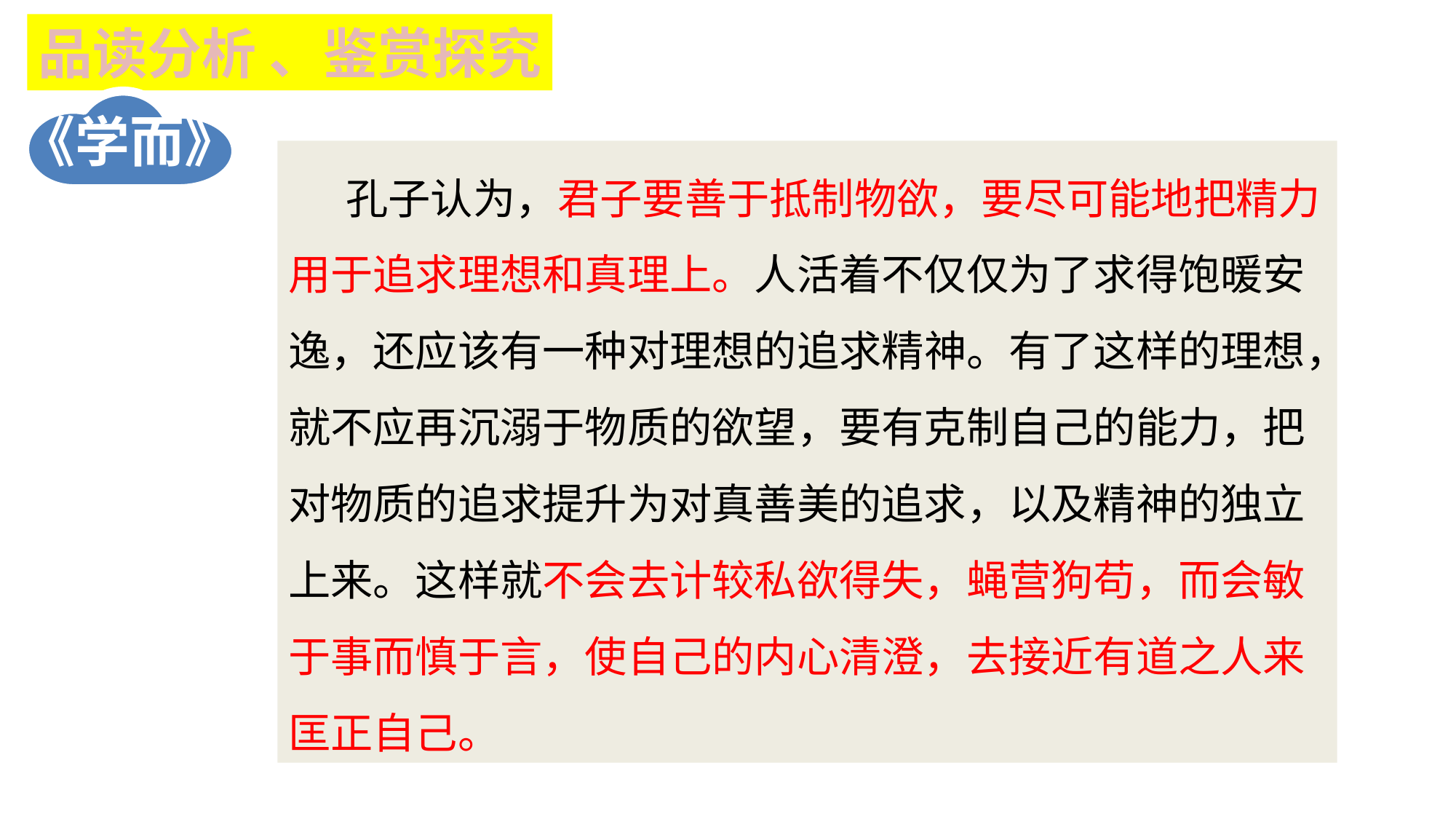

品读分析 、鉴赏探究
《学而》
     孔子认为，君子要善于抵制物欲，要尽可能地把精力用于追求理想和真理上。人活着不仅仅为了求得饱暖安逸，还应该有一种对理想的追求精神。有了这样的理想，就不应再沉溺于物质的欲望，要有克制自己的能力，把对物质的追求提升为对真善美的追求，以及精神的独立上来。这样就不会去计较私欲得失，蝇营狗苟，而会敏于事而慎于言，使自己的内心清澄，去接近有道之人来匡正自己。